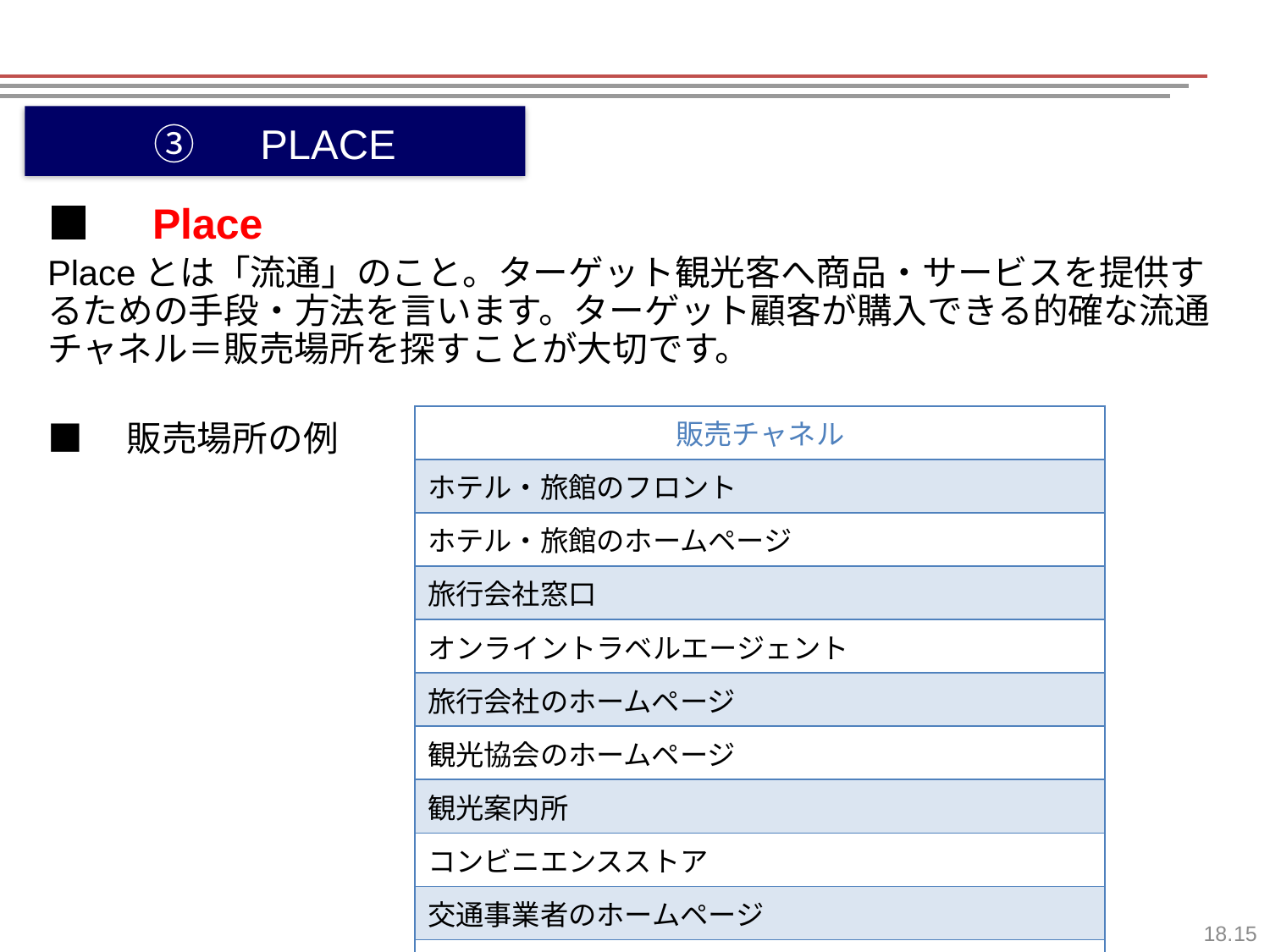

③　PLACE
■　Place
Placeとは「流通」のこと。ターゲット観光客へ商品・サービスを提供するための手段・方法を言います。ターゲット顧客が購入できる的確な流通チャネル＝販売場所を探すことが大切です。

■　販売場所の例
| 販売チャネル |
| --- |
| ホテル・旅館のフロント |
| ホテル・旅館のホームページ |
| 旅行会社窓口 |
| オンライントラベルエージェント |
| 旅行会社のホームページ |
| 観光協会のホームページ |
| 観光案内所 |
| コンビニエンスストア |
| 交通事業者のホームページ |
| 旅行の雑誌・TVでの申し込み |
15